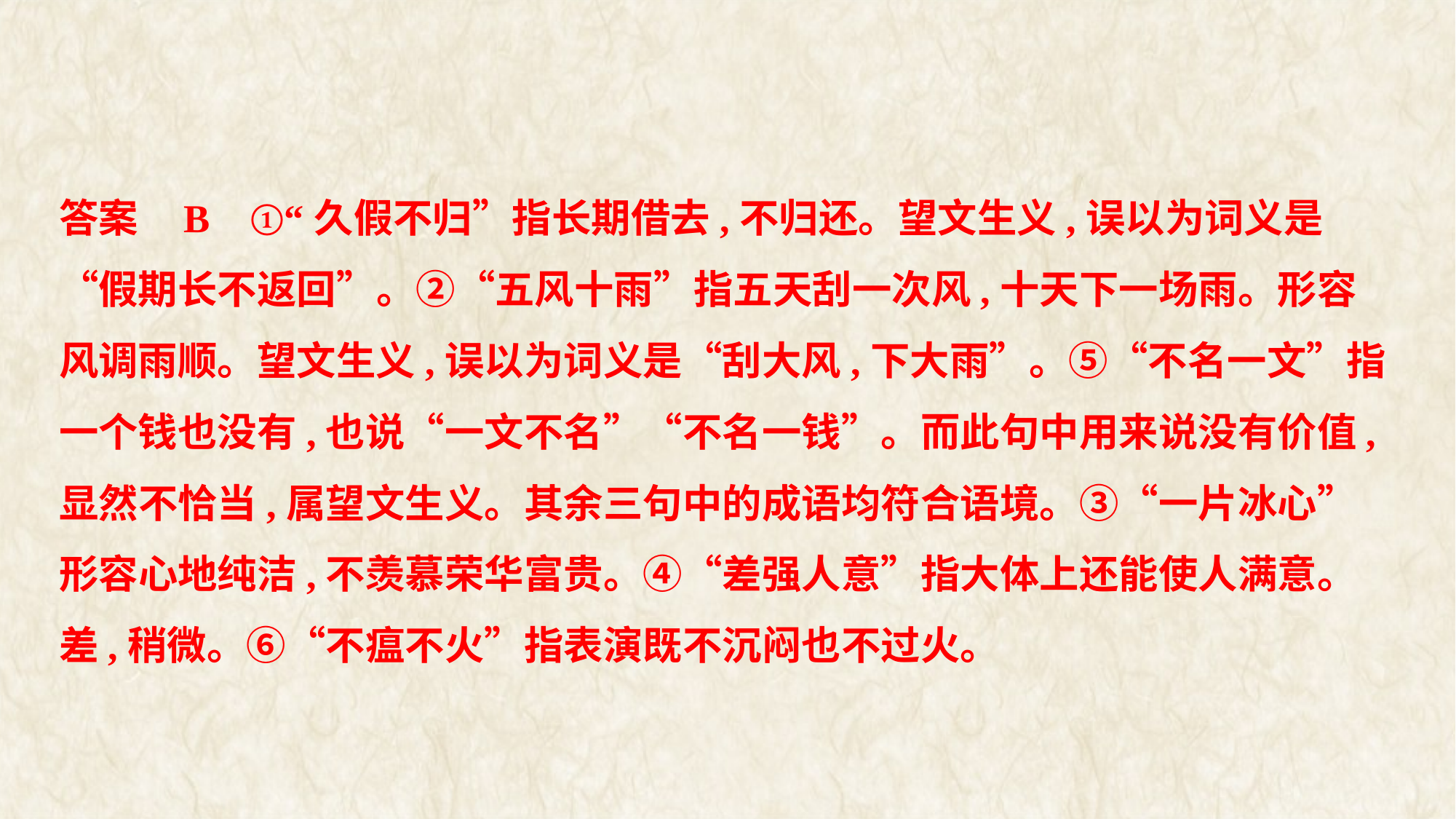

答案    B    ①“久假不归”指长期借去,不归还。望文生义,误以为词义是
“假期长不返回”。②“五风十雨”指五天刮一次风,十天下一场雨。形容
风调雨顺。望文生义,误以为词义是“刮大风,下大雨”。⑤“不名一文”指
一个钱也没有,也说“一文不名”“不名一钱”。而此句中用来说没有价值,
显然不恰当,属望文生义。其余三句中的成语均符合语境。③“一片冰心”
形容心地纯洁,不羡慕荣华富贵。④“差强人意”指大体上还能使人满意。
差,稍微。⑥“不瘟不火”指表演既不沉闷也不过火。